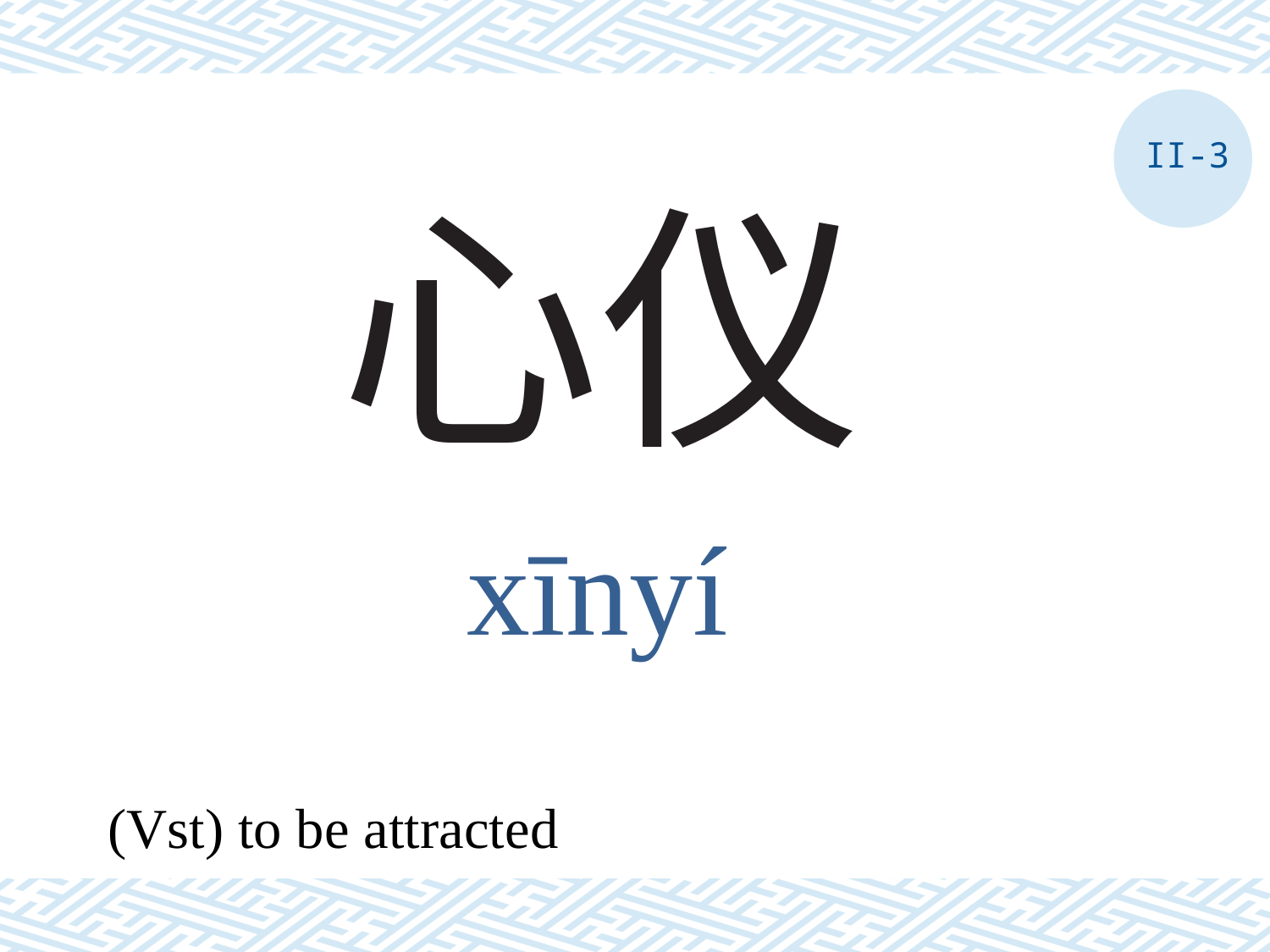

II-3

# 心仪
xīnyí
(Vst) to be attracted